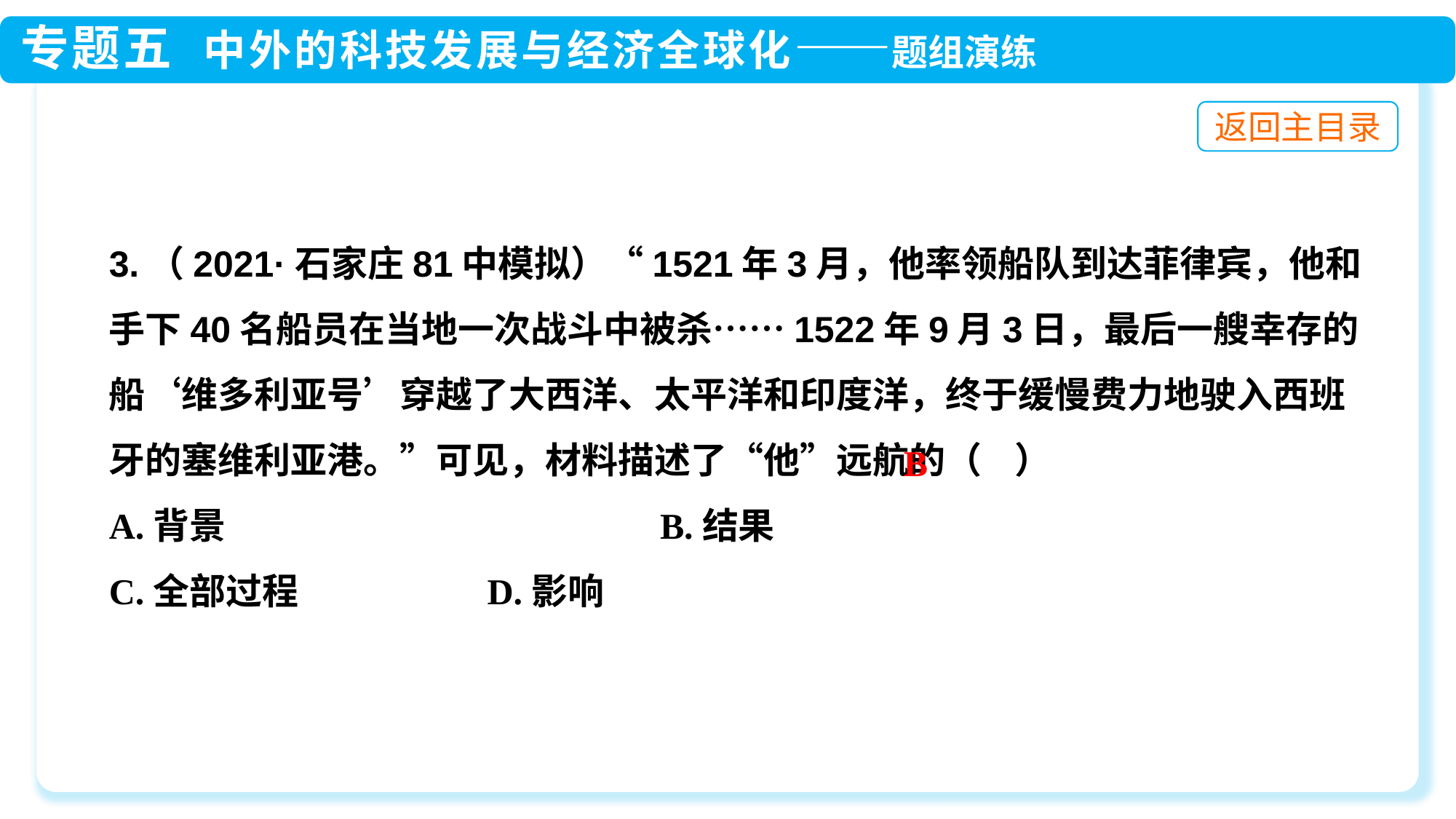

3.（2021·石家庄81中模拟）“1521年3月，他率领船队到达菲律宾，他和手下40名船员在当地一次战斗中被杀……1522年9月3日，最后一艘幸存的船‘维多利亚号’穿越了大西洋、太平洋和印度洋，终于缓慢费力地驶入西班牙的塞维利亚港。”可见，材料描述了“他”远航的（    ）
A.背景                                                    B.结果
C.全部过程                      D.影响
B